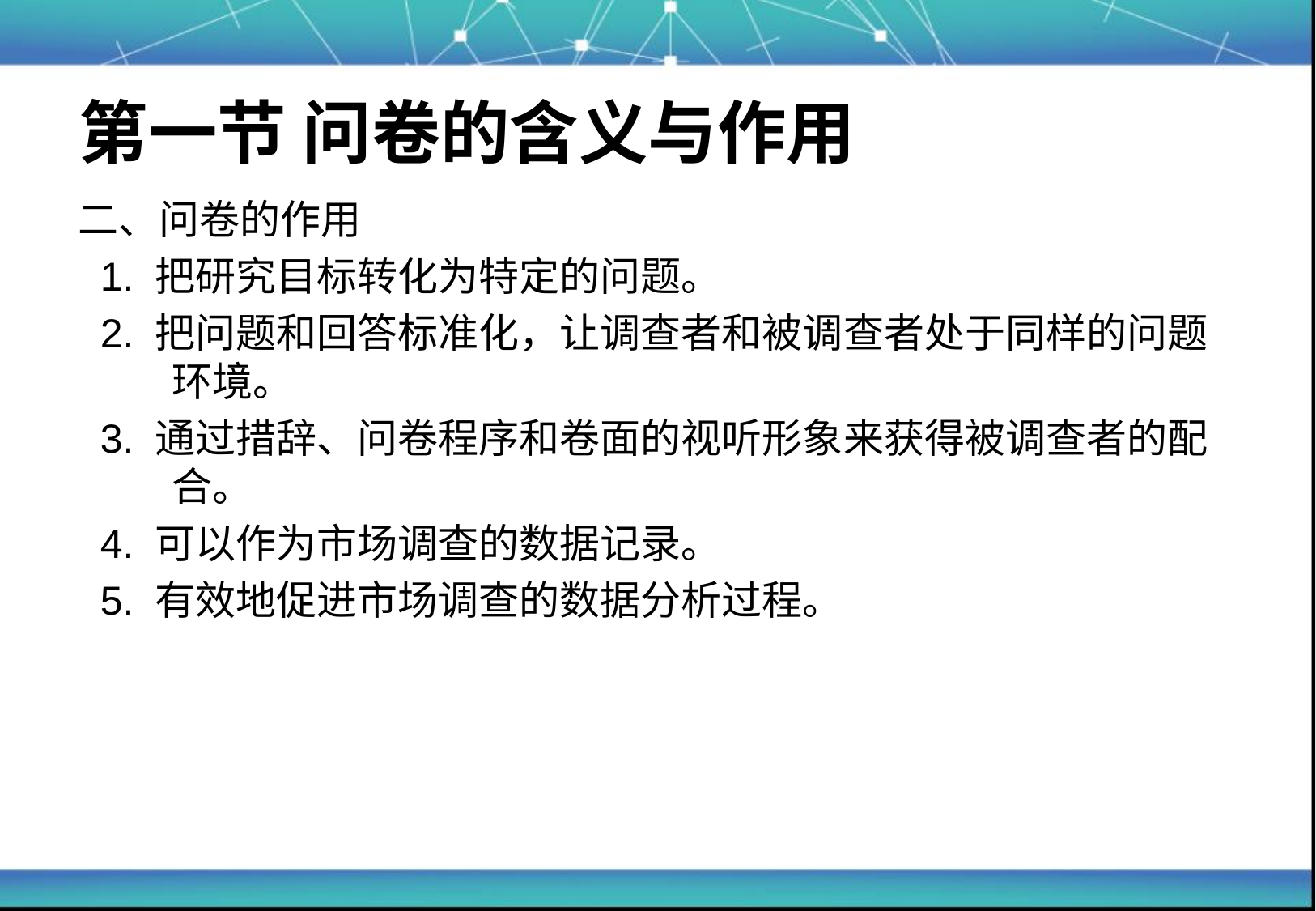

# 第一节 问卷的含义与作用
二、问卷的作用
  1. 把研究目标转化为特定的问题。
  2. 把问题和回答标准化，让调查者和被调查者处于同样的问题环境。
  3. 通过措辞、问卷程序和卷面的视听形象来获得被调查者的配合。
  4. 可以作为市场调查的数据记录。
  5. 有效地促进市场调查的数据分析过程。